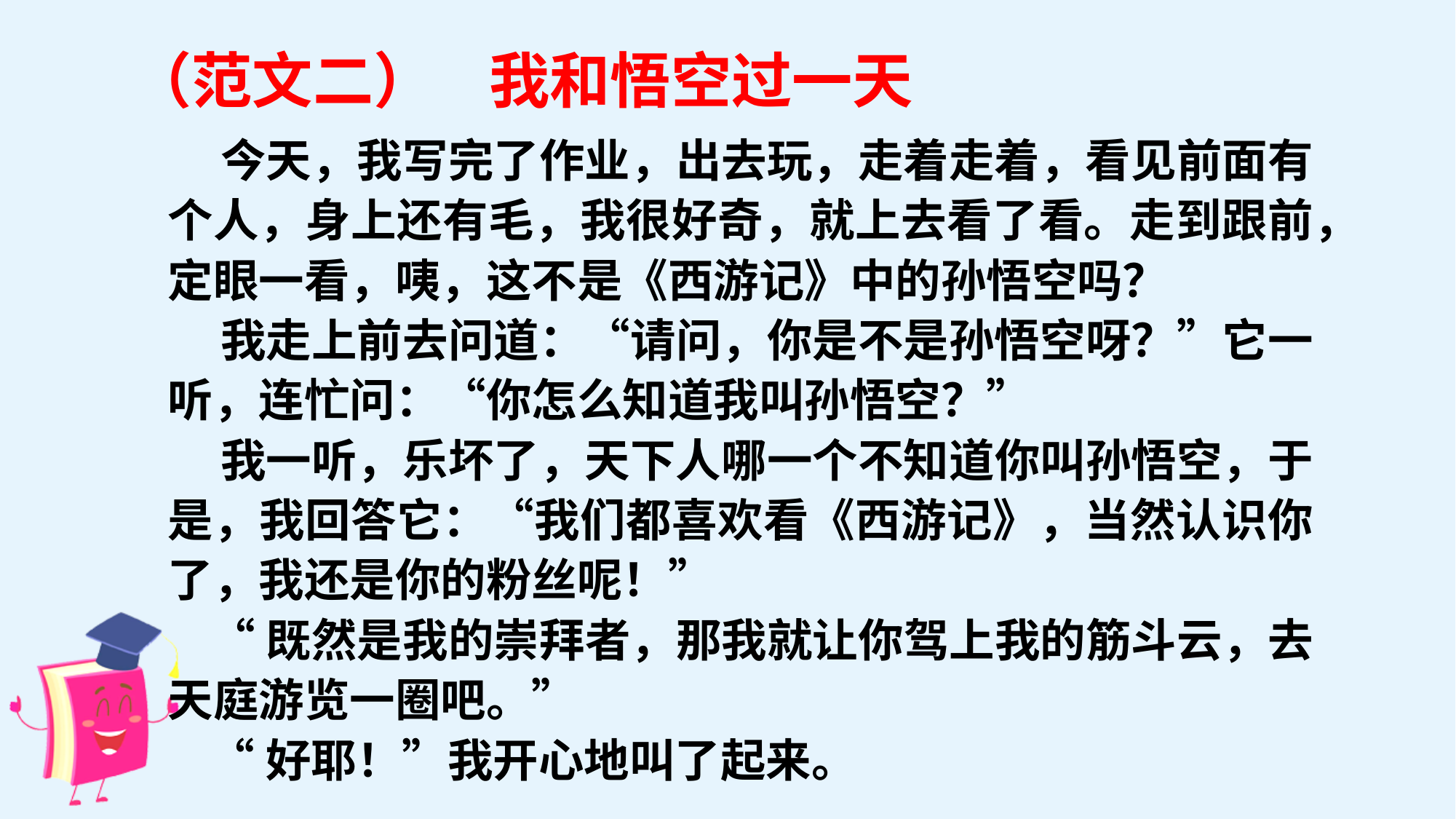

（范文二）    我和悟空过一天
    今天，我写完了作业，出去玩，走着走着，看见前面有个人，身上还有毛，我很好奇，就上去看了看。走到跟前，定眼一看，咦，这不是《西游记》中的孙悟空吗？
    我走上前去问道：“请问，你是不是孙悟空呀？”它一听，连忙问：“你怎么知道我叫孙悟空？”
    我一听，乐坏了，天下人哪一个不知道你叫孙悟空，于是，我回答它：“我们都喜欢看《西游记》，当然认识你了，我还是你的粉丝呢！”
    “既然是我的崇拜者，那我就让你驾上我的筋斗云，去天庭游览一圈吧。”
    “好耶！”我开心地叫了起来。